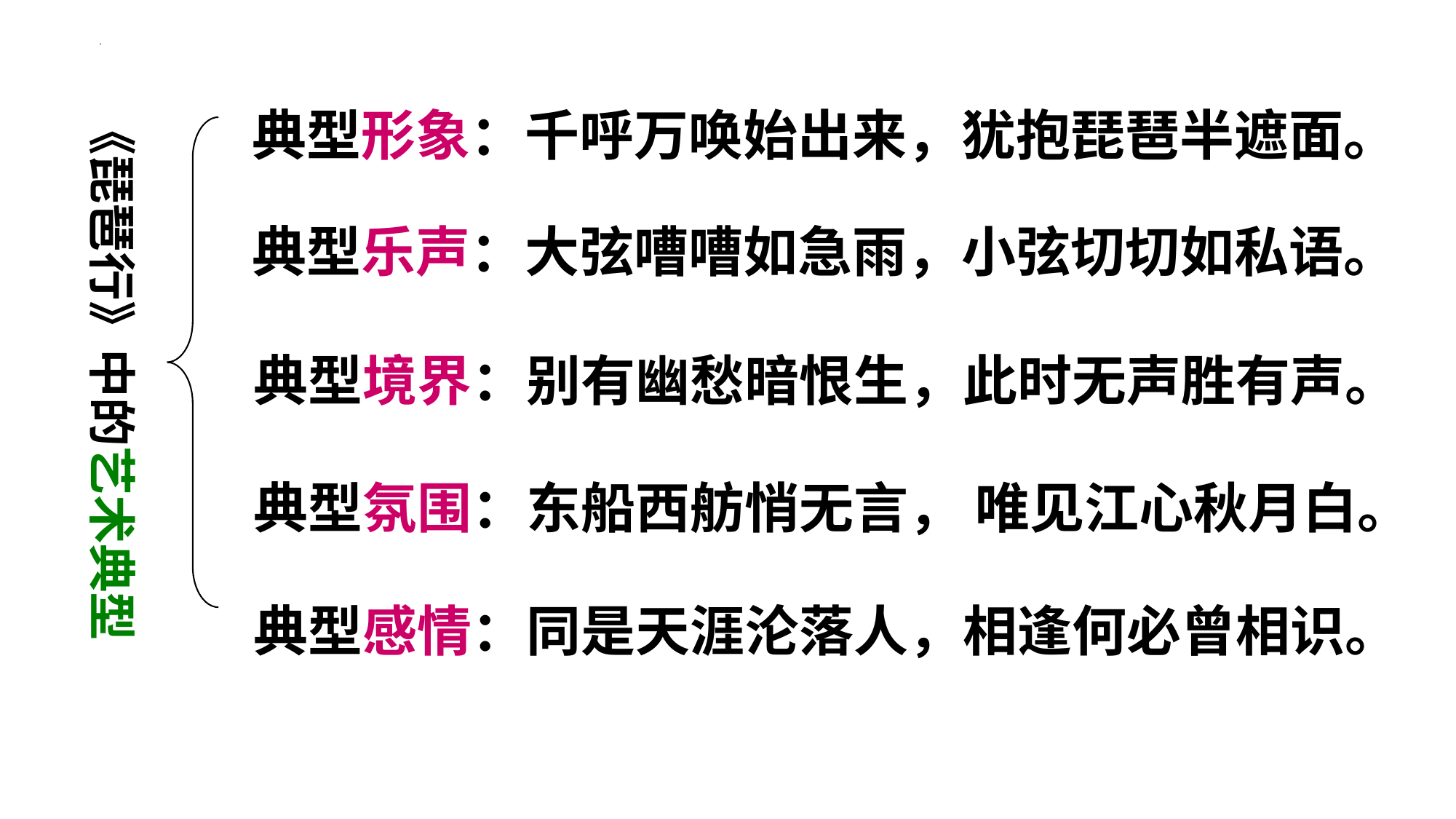

《琵琶行》中的艺术典型
典型形象：千呼万唤始出来，犹抱琵琶半遮面。

典型乐声：大弦嘈嘈如急雨，小弦切切如私语。
典型境界：别有幽愁暗恨生，此时无声胜有声。
典型氛围：东船西舫悄无言， 唯见江心秋月白。
典型感情：同是天涯沦落人，相逢何必曾相识。